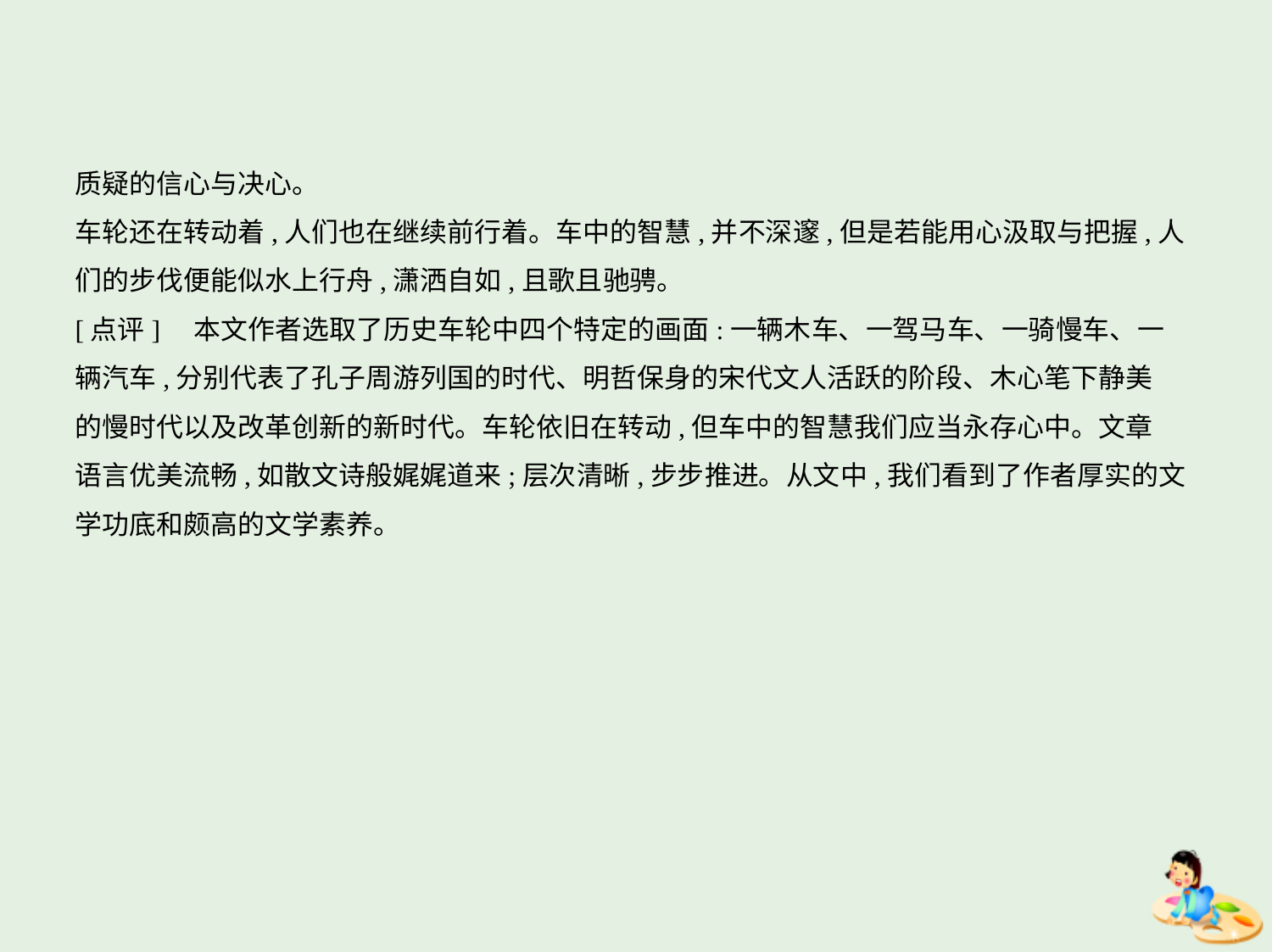

质疑的信心与决心。
车轮还在转动着,人们也在继续前行着。车中的智慧,并不深邃,但是若能用心汲取与把握,人
们的步伐便能似水上行舟,潇洒自如,且歌且驰骋。
[点评]　本文作者选取了历史车轮中四个特定的画面:一辆木车、一驾马车、一骑慢车、一
辆汽车,分别代表了孔子周游列国的时代、明哲保身的宋代文人活跃的阶段、木心笔下静美
的慢时代以及改革创新的新时代。车轮依旧在转动,但车中的智慧我们应当永存心中。文章
语言优美流畅,如散文诗般娓娓道来;层次清晰,步步推进。从文中,我们看到了作者厚实的文
学功底和颇高的文学素养。